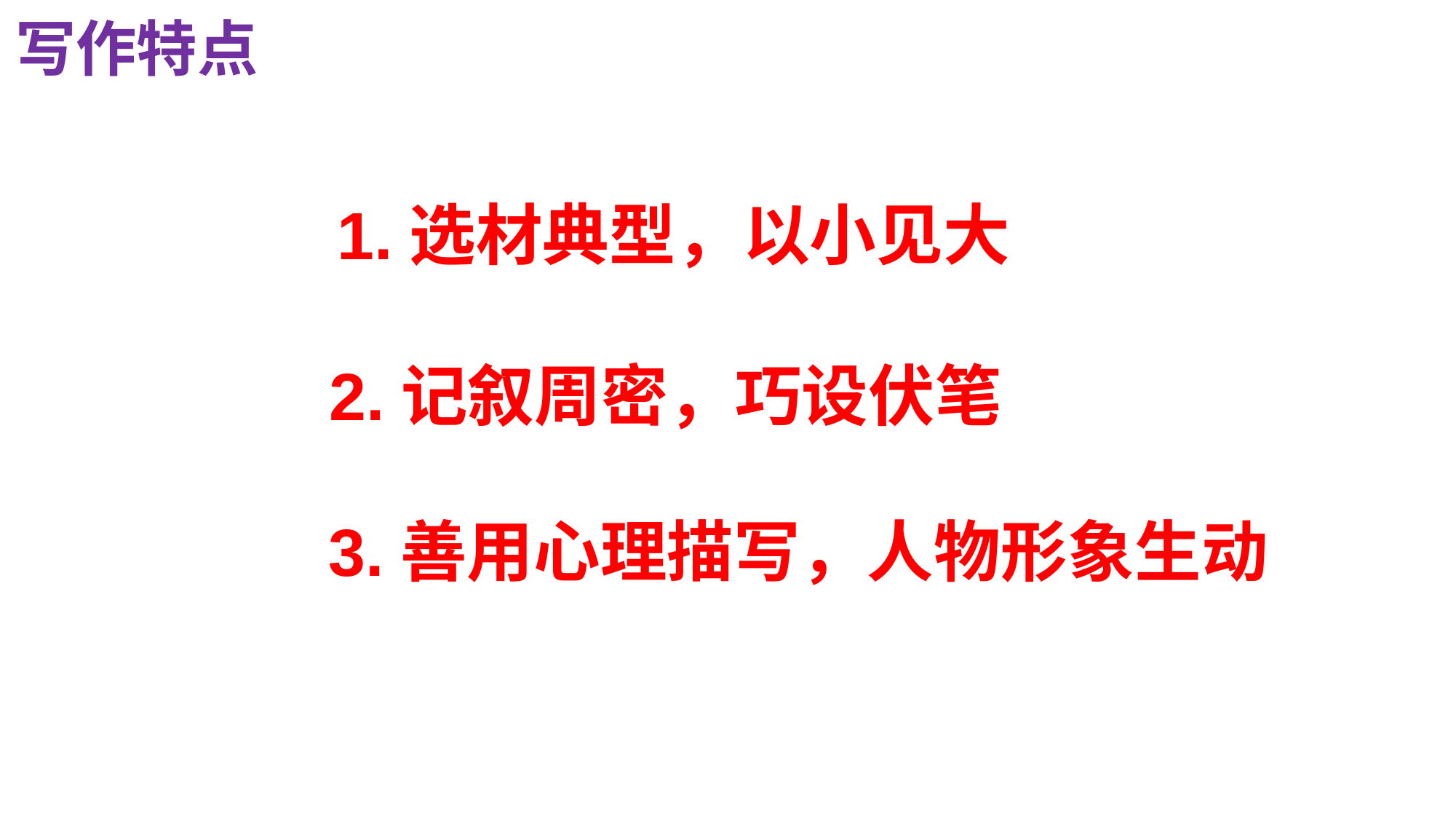

写作特点
1.选材典型，以小见大
2.记叙周密，巧设伏笔
 3.善用心理描写，人物形象生动